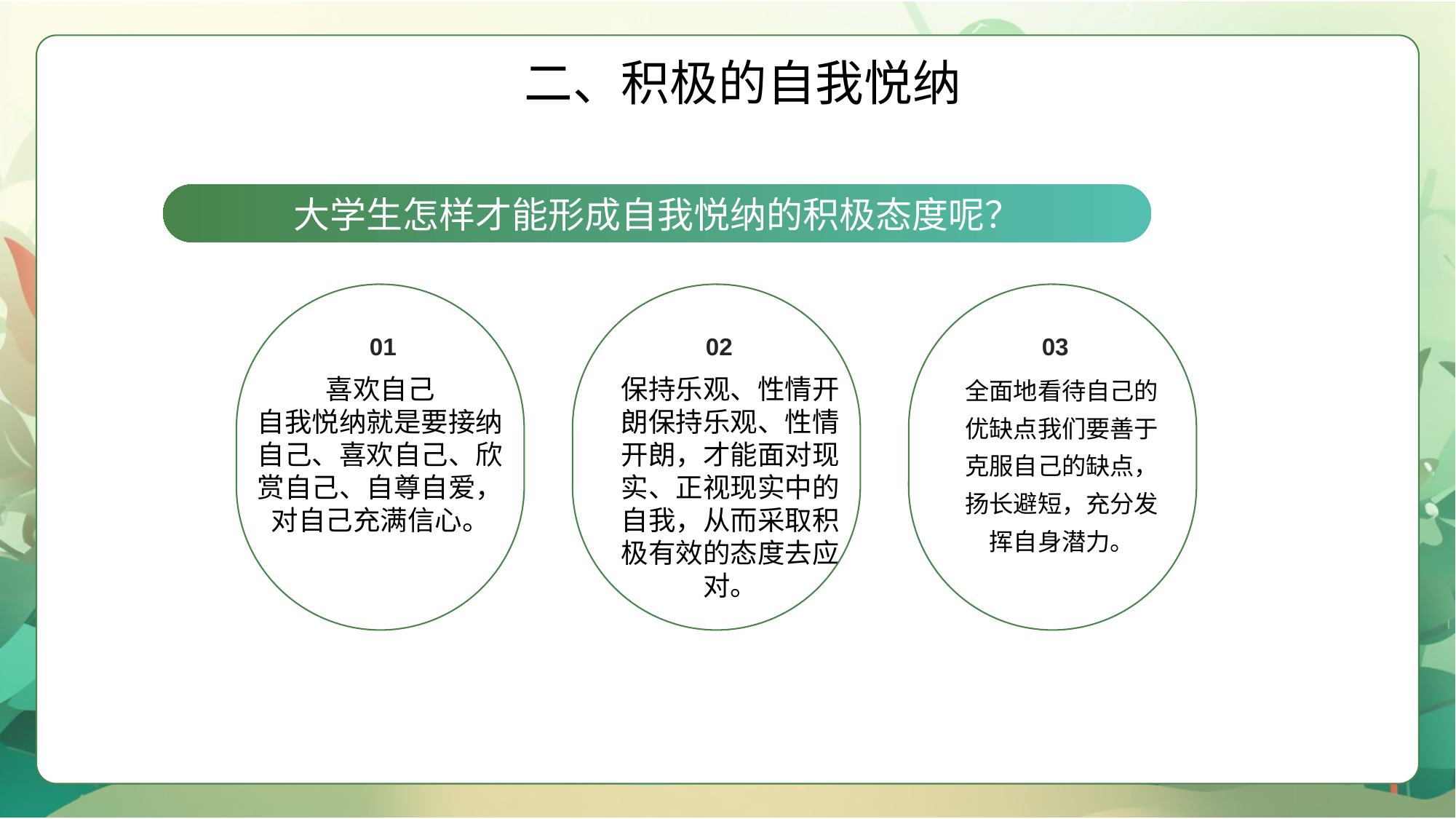

二、积极的自我悦纳
大学生怎样才能形成自我悦纳的积极态度呢？

01
喜欢自己
自我悦纳就是要接纳自己、喜欢自己、欣赏自己、自尊自爱，对自己充满信心。

02
保持乐观、性情开朗保持乐观、性情开朗，才能面对现实、正视现实中的自我，从而采取积极有效的态度去应对。

03
全面地看待自己的优缺点我们要善于克服自己的缺点，扬长避短，充分发挥自身潜力。